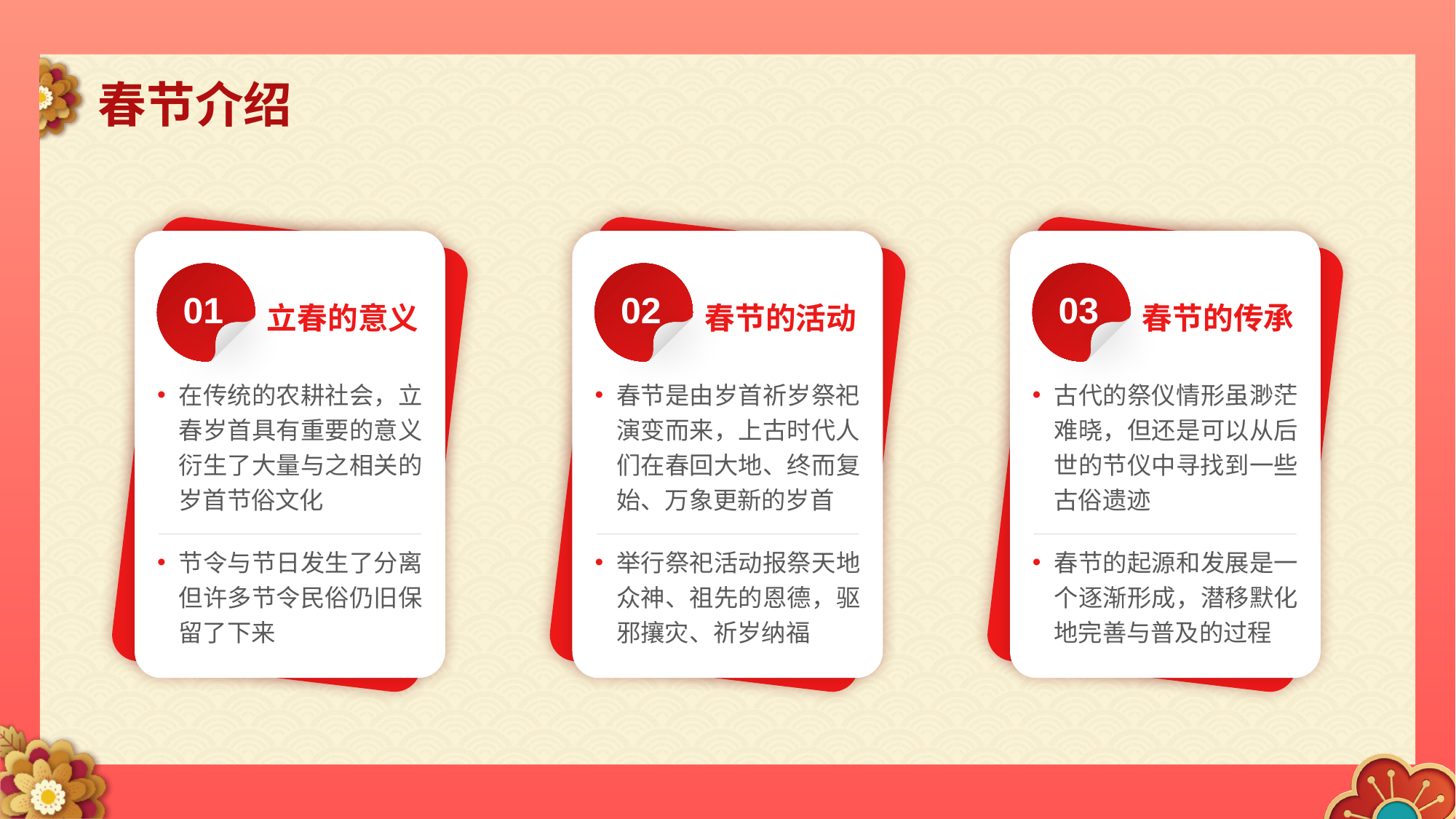

春节介绍

01
立春的意义
在传统的农耕社会，立春岁首具有重要的意义衍生了大量与之相关的岁首节俗文化
节令与节日发生了分离但许多节令民俗仍旧保留了下来

02
春节的活动
春节是由岁首祈岁祭祀演变而来，上古时代人们在春回大地、终而复始、万象更新的岁首
举行祭祀活动报祭天地众神、祖先的恩德，驱邪攘灾、祈岁纳福

03
春节的传承
古代的祭仪情形虽渺茫难晓，但还是可以从后世的节仪中寻找到一些古俗遗迹
春节的起源和发展是一个逐渐形成，潜移默化地完善与普及的过程